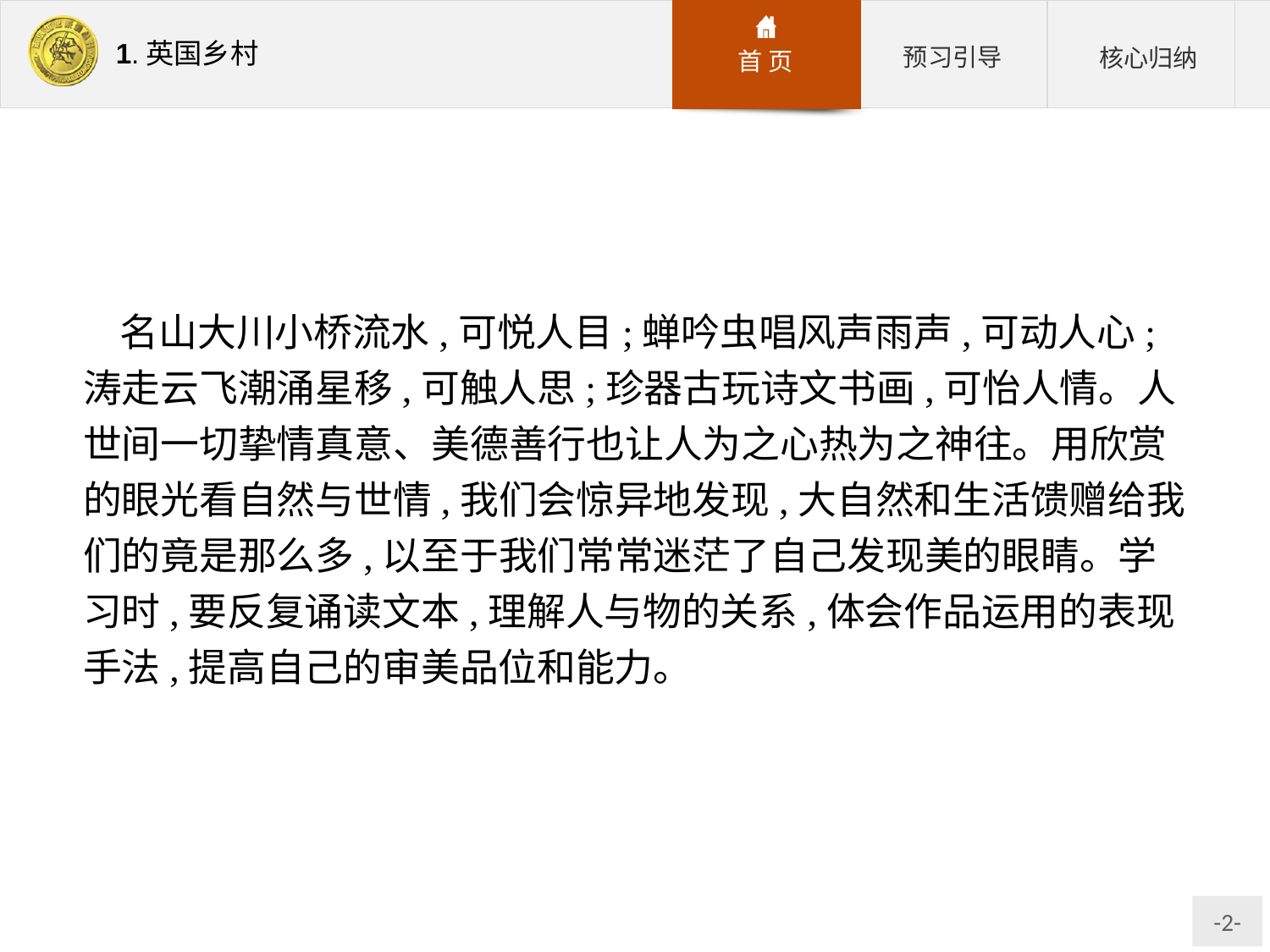

名山大川小桥流水,可悦人目;蝉吟虫唱风声雨声,可动人心;涛走云飞潮涌星移,可触人思;珍器古玩诗文书画,可怡人情。人世间一切挚情真意、美德善行也让人为之心热为之神往。用欣赏的眼光看自然与世情,我们会惊异地发现,大自然和生活馈赠给我们的竟是那么多,以至于我们常常迷茫了自己发现美的眼睛。学习时,要反复诵读文本,理解人与物的关系,体会作品运用的表现手法,提高自己的审美品位和能力。